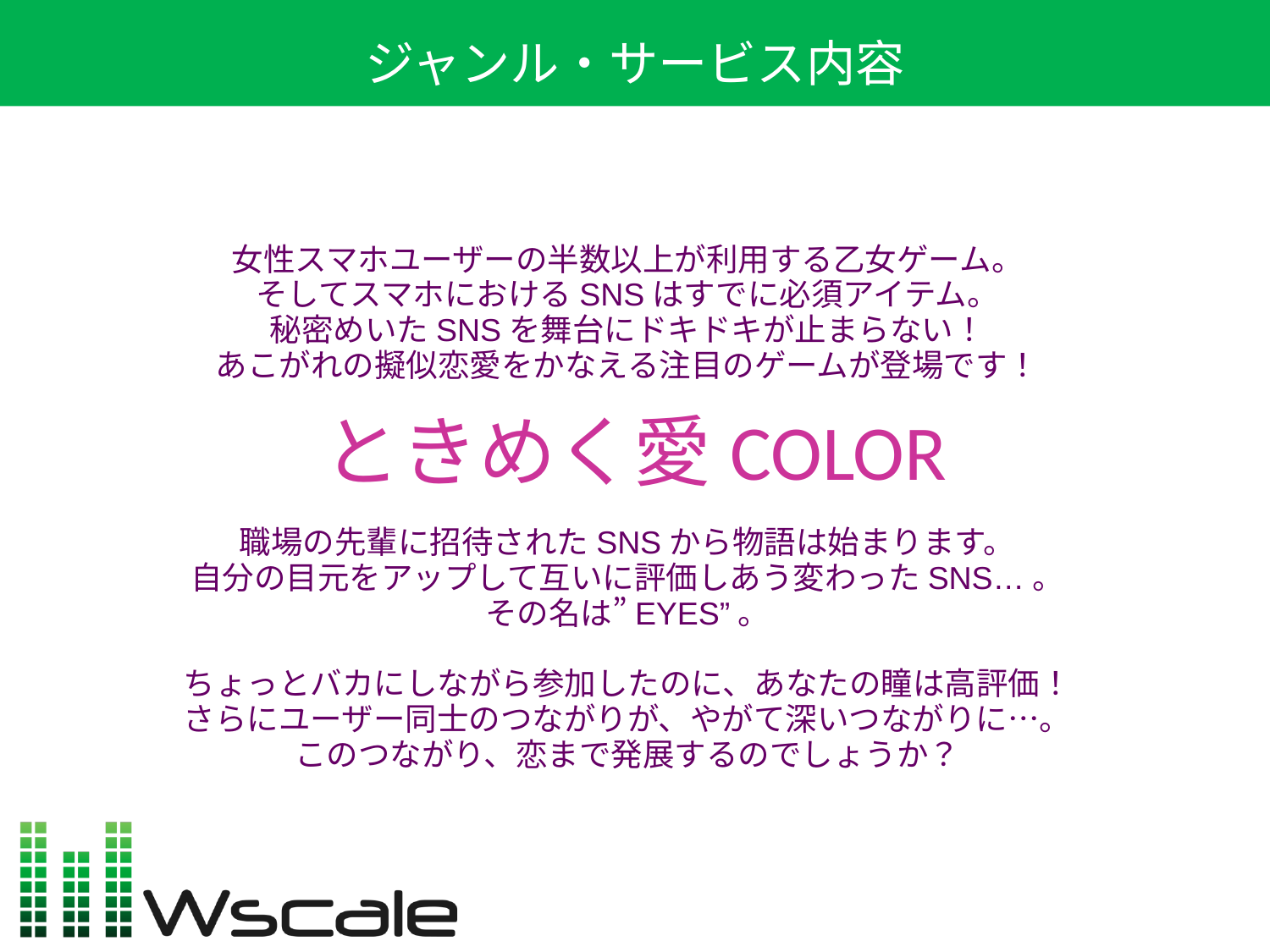

ジャンル・サービス内容

女性スマホユーザーの半数以上が利用する乙女ゲーム。
そしてスマホにおけるSNSはすでに必須アイテム。
秘密めいたSNSを舞台にドキドキが止まらない！
あこがれの擬似恋愛をかなえる注目のゲームが登場です！

職場の先輩に招待されたSNSから物語は始まります。
自分の目元をアップして互いに評価しあう変わったSNS…。
その名は”EYES”。

ちょっとバカにしながら参加したのに、あなたの瞳は高評価！
さらにユーザー同士のつながりが、やがて深いつながりに…。
このつながり、恋まで発展するのでしょうか？

ときめく愛COLOR